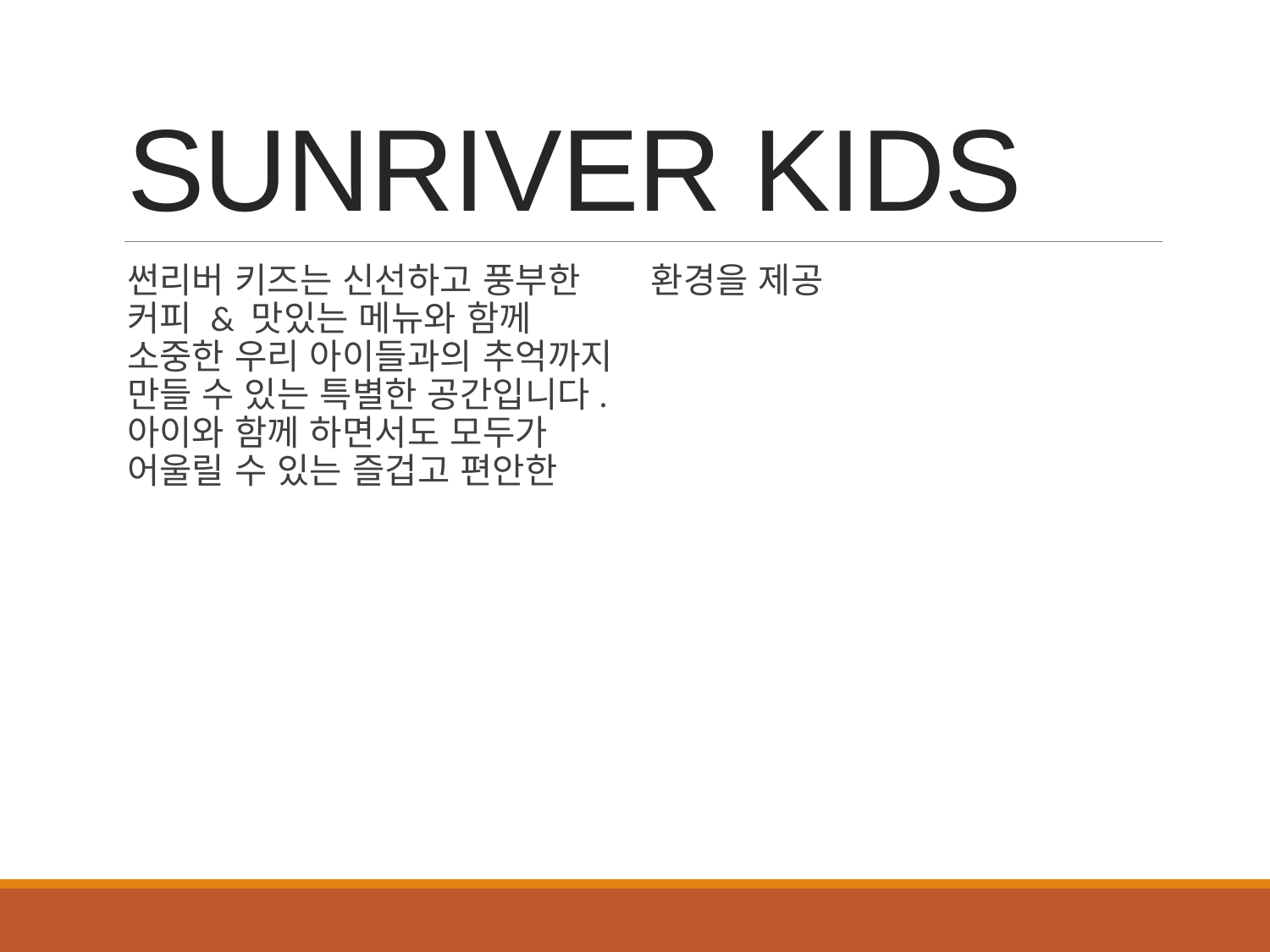

# SUNRIVER KIDS
썬리버 키즈는 신선하고 풍부한 커피 & 맛있는 메뉴와 함께 소중한 우리 아이들과의 추억까지 만들 수 있는 특별한 공간입니다. 아이와 함께 하면서도 모두가 어울릴 수 있는 즐겁고 편안한 환경을 제공